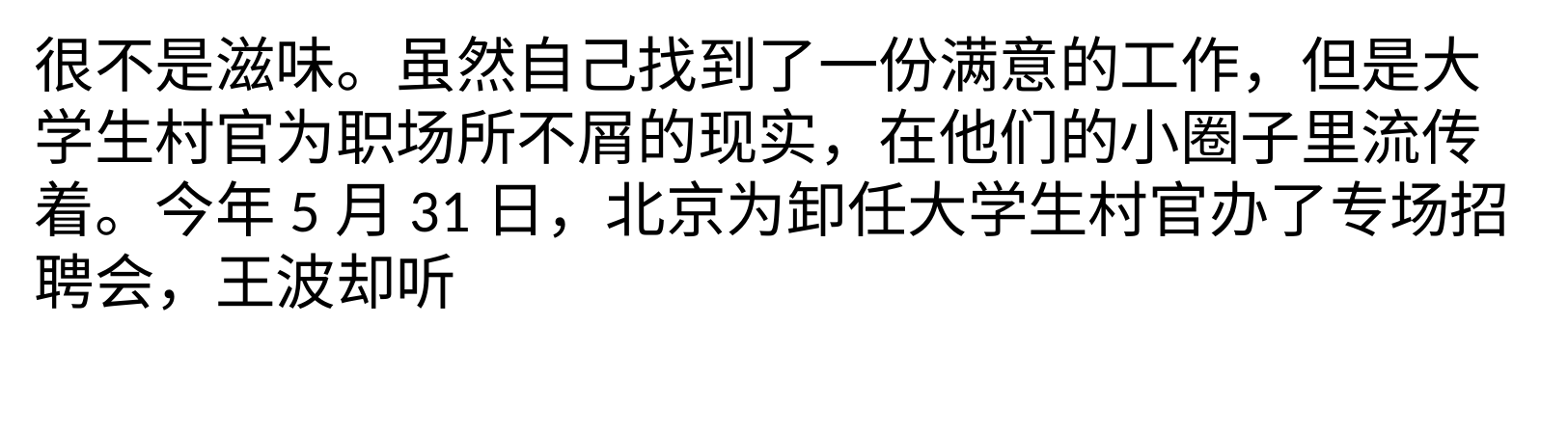

很不是滋味。虽然自己找到了一份满意的工作，但是大学生村官为职场所不屑的现实，在他们的小圈子里流传着。今年5月31日，北京为卸任大学生村官办了专场招聘会，王波却听